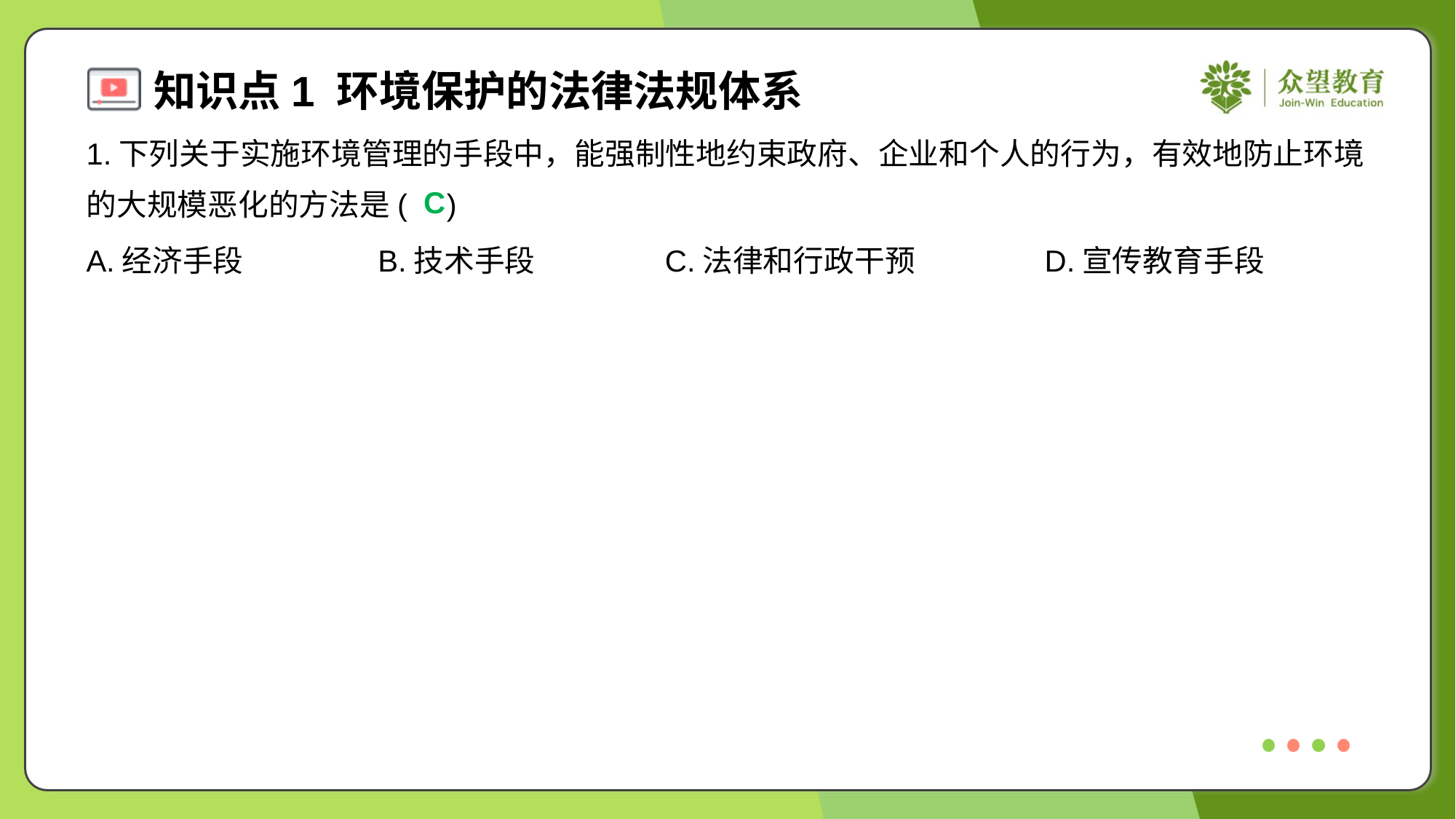

1.下列关于实施环境管理的手段中，能强制性地约束政府、企业和个人的行为，有效地防止环境
的大规模恶化的方法是(     )
C
A.经济手段	B.技术手段	C.法律和行政干预	D.宣传教育手段